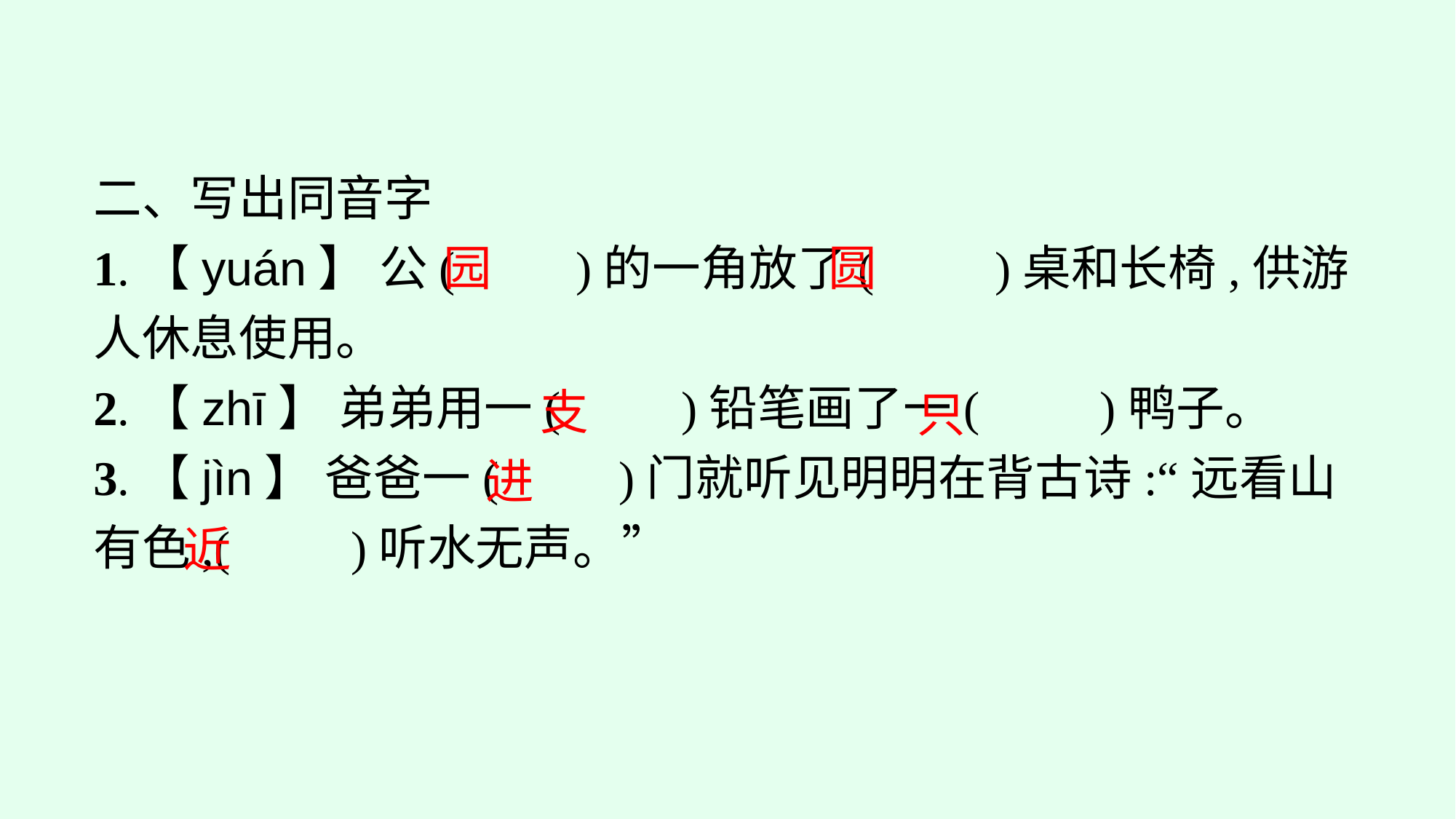

二、写出同音字
1.【yuán】 公(　　)的一角放了(　　)桌和长椅,供游人休息使用。
2.【zhī】 弟弟用一(　　)铅笔画了一(　　)鸭子。
3.【jìn】 爸爸一(　　)门就听见明明在背古诗:“远看山有色,(　　)听水无声。”
圆
园
支
只
进
近